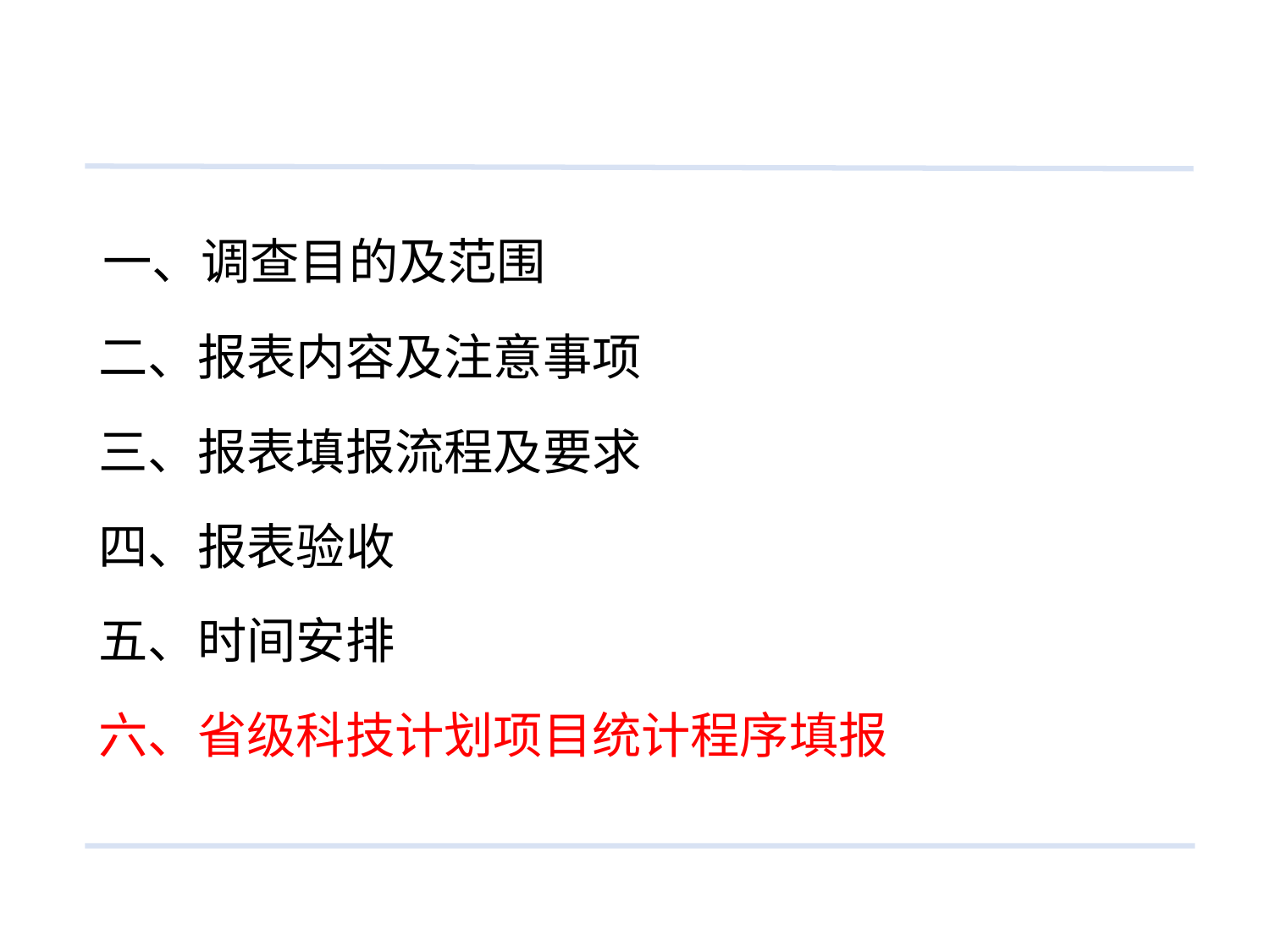

一、调查目的及范围
 二、报表内容及注意事项
 三、报表填报流程及要求
 四、报表验收
 五、时间安排
 六、省级科技计划项目统计程序填报